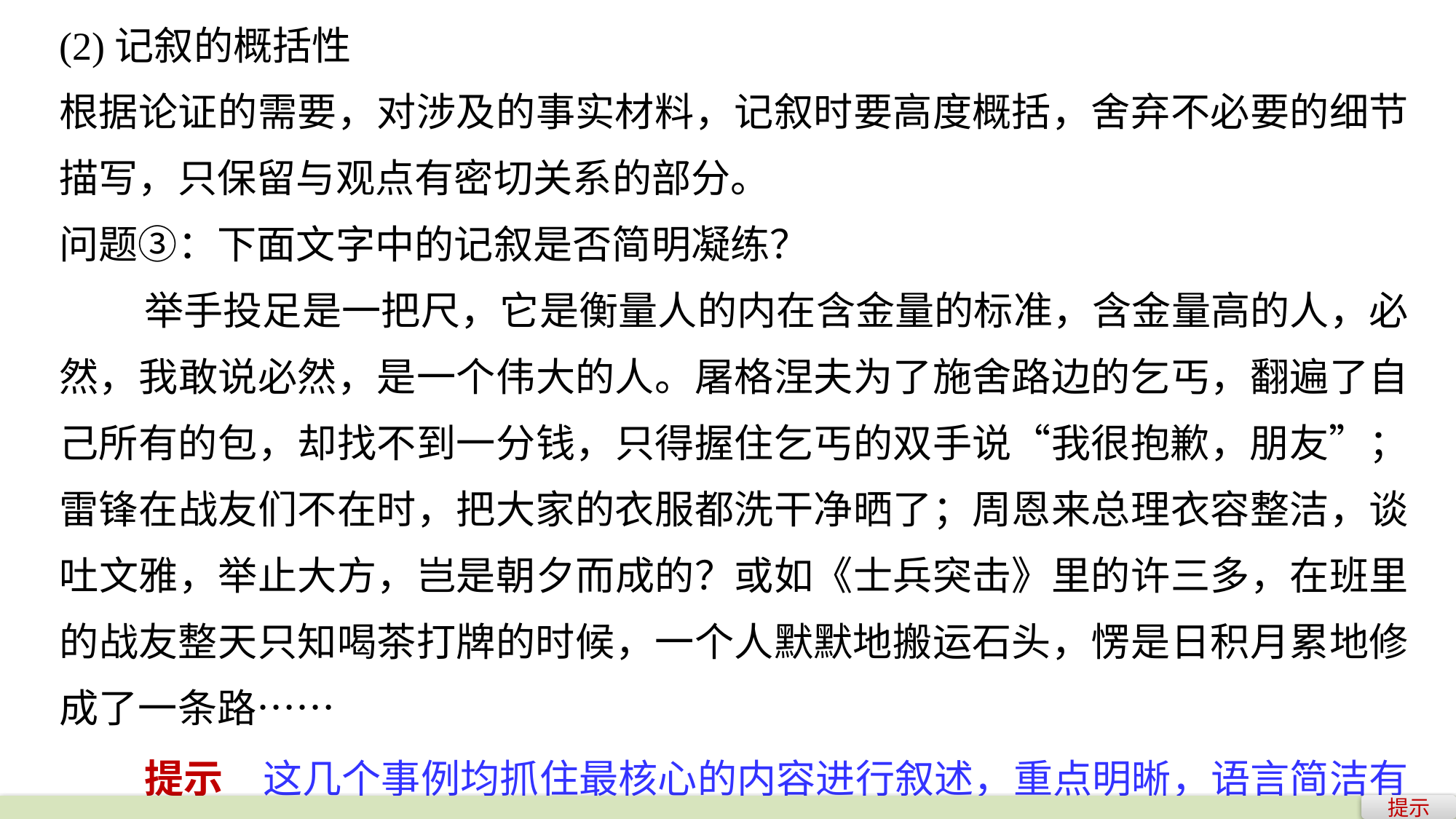

(2)记叙的概括性
根据论证的需要，对涉及的事实材料，记叙时要高度概括，舍弃不必要的细节描写，只保留与观点有密切关系的部分。
问题③：下面文字中的记叙是否简明凝练？
举手投足是一把尺，它是衡量人的内在含金量的标准，含金量高的人，必然，我敢说必然，是一个伟大的人。屠格涅夫为了施舍路边的乞丐，翻遍了自己所有的包，却找不到一分钱，只得握住乞丐的双手说“我很抱歉，朋友”；雷锋在战友们不在时，把大家的衣服都洗干净晒了；周恩来总理衣容整洁，谈吐文雅，举止大方，岂是朝夕而成的？或如《士兵突击》里的许三多，在班里的战友整天只知喝茶打牌的时候，一个人默默地搬运石头，愣是日积月累地修成了一条路……
提示　这几个事例均抓住最核心的内容进行叙述，重点明晰，语言简洁有力。
提示